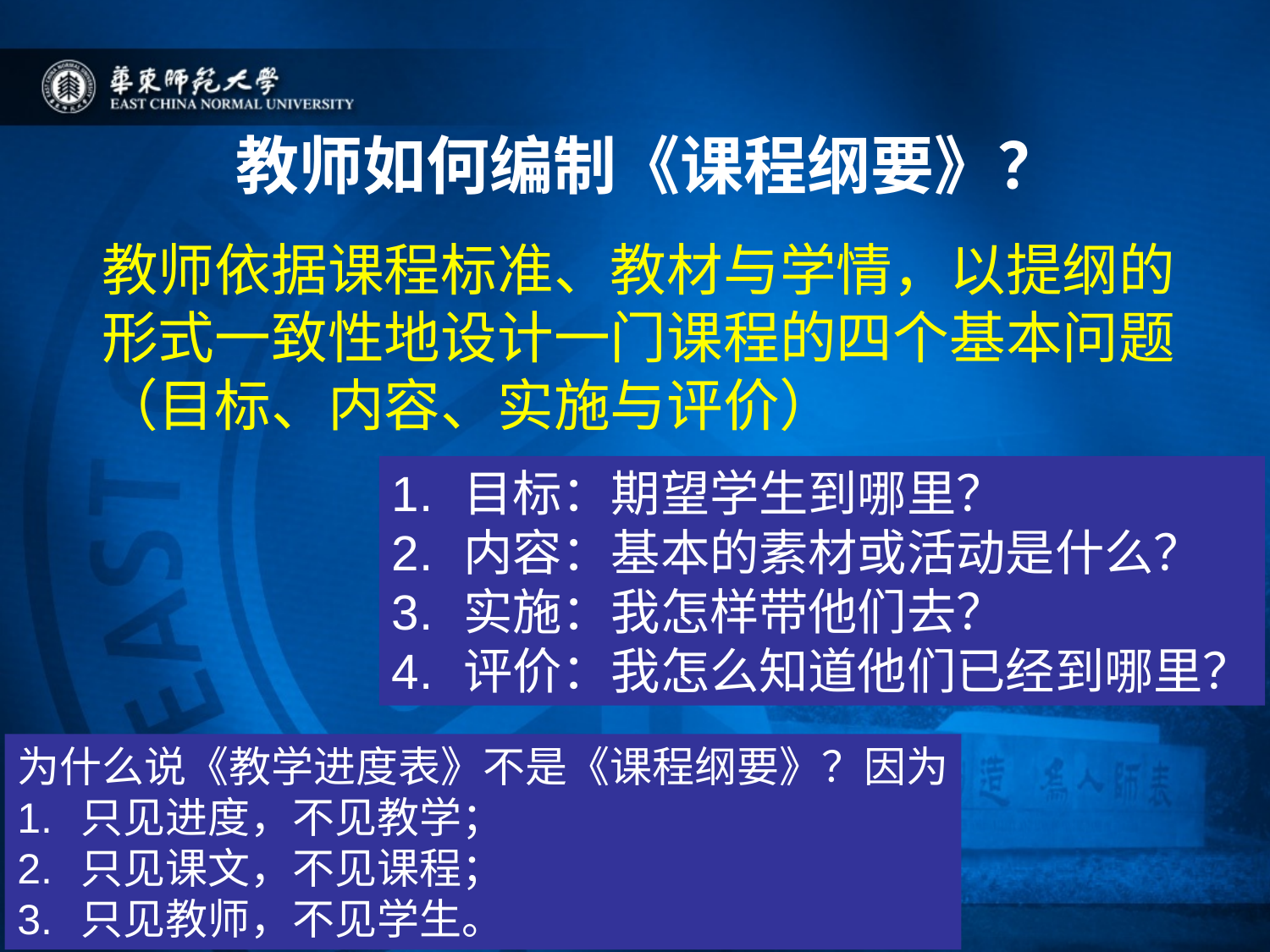

# 教师如何编制《课程纲要》？
教师依据课程标准、教材与学情，以提纲的形式一致性地设计一门课程的四个基本问题（目标、内容、实施与评价）
目标：期望学生到哪里？
内容：基本的素材或活动是什么？
实施：我怎样带他们去？
评价：我怎么知道他们已经到哪里？
为什么说《教学进度表》不是《课程纲要》？因为
只见进度，不见教学；
只见课文，不见课程；
只见教师，不见学生。